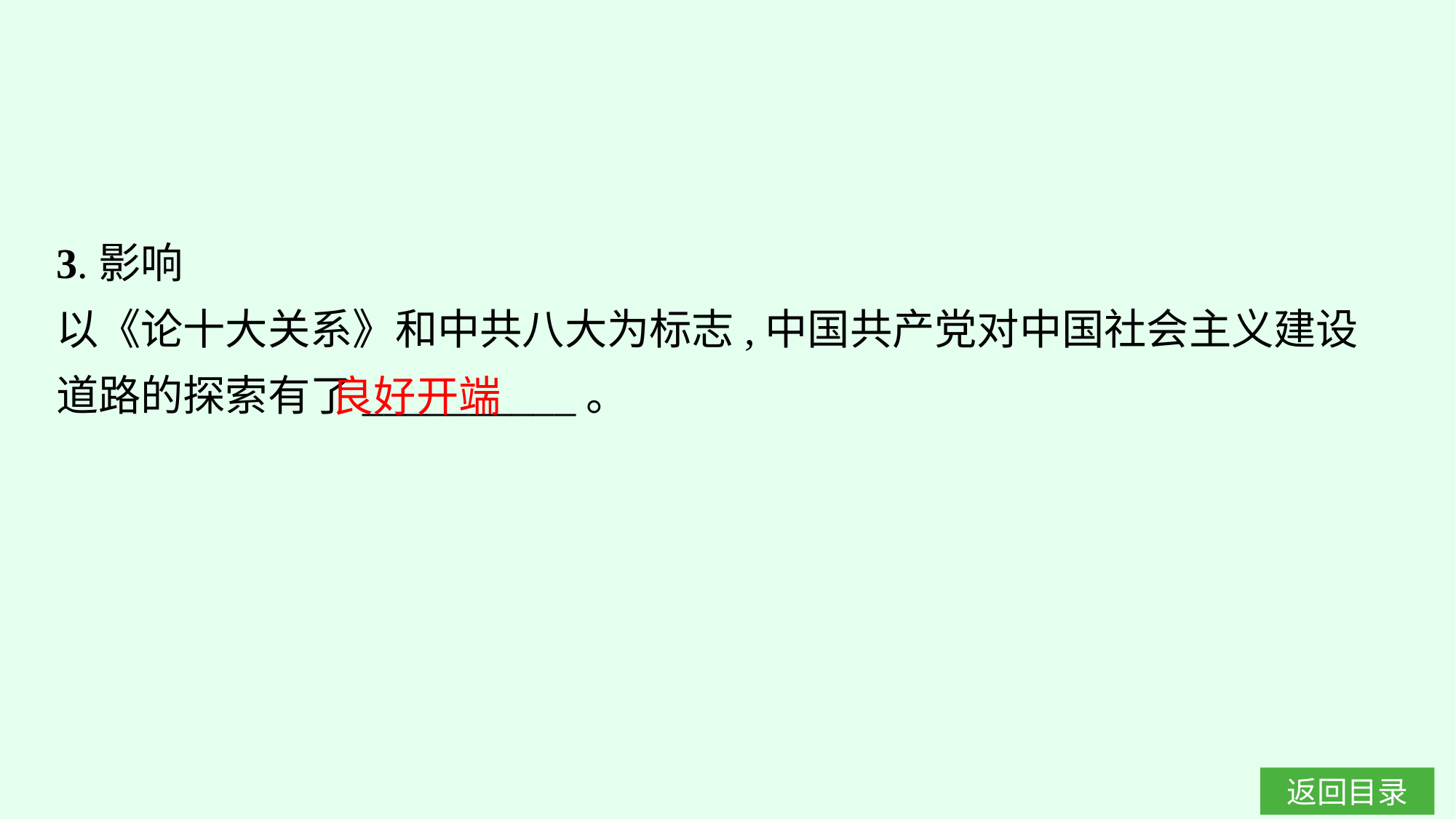

3.影响
以《论十大关系》和中共八大为标志,中国共产党对中国社会主义建设道路的探索有了__________。
良好开端